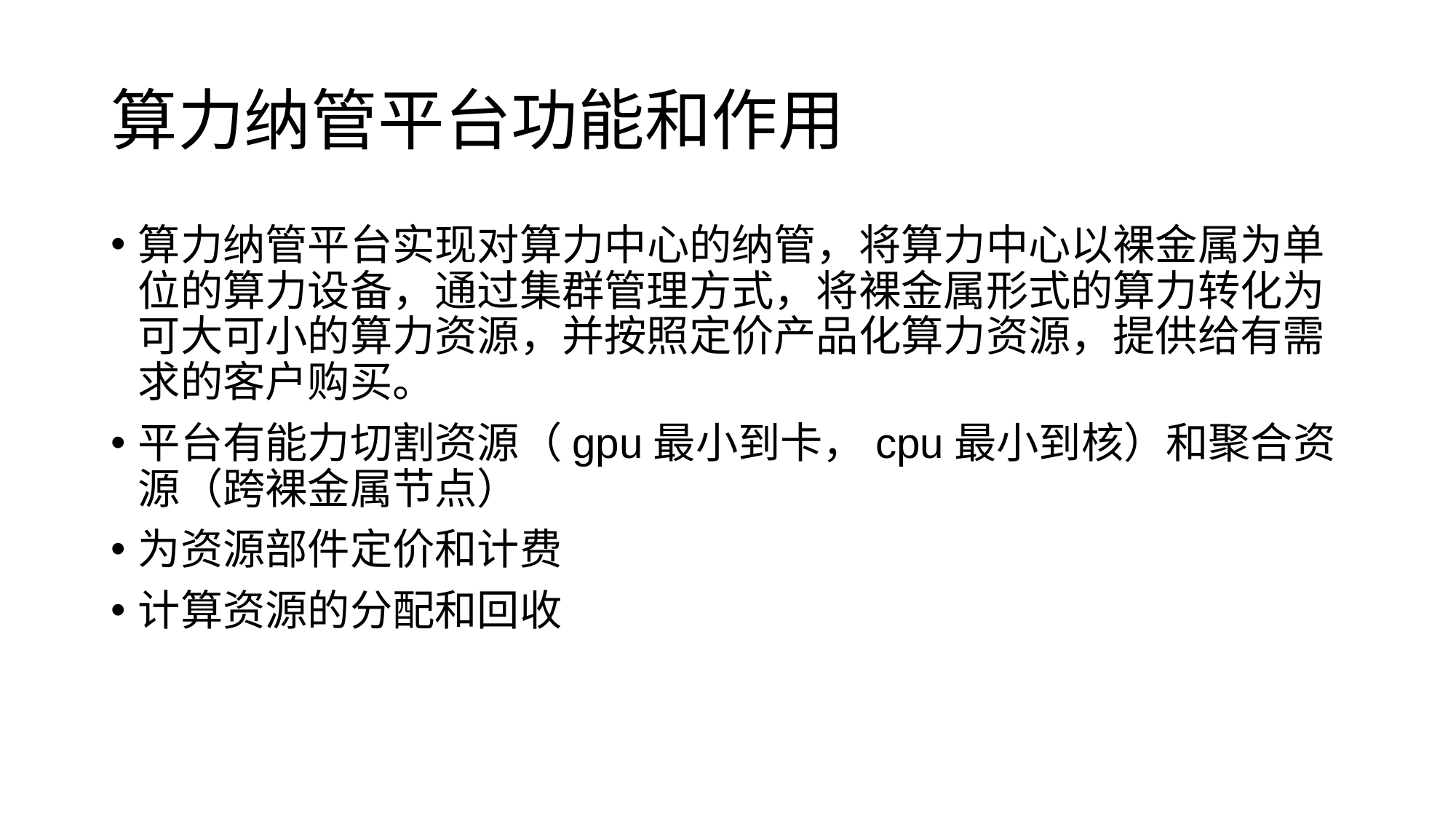

# 算力纳管平台功能和作用
算力纳管平台实现对算力中心的纳管，将算力中心以裸金属为单位的算力设备，通过集群管理方式，将裸金属形式的算力转化为可大可小的算力资源，并按照定价产品化算力资源，提供给有需求的客户购买。
平台有能力切割资源（gpu最小到卡，cpu最小到核）和聚合资源（跨裸金属节点）
为资源部件定价和计费
计算资源的分配和回收